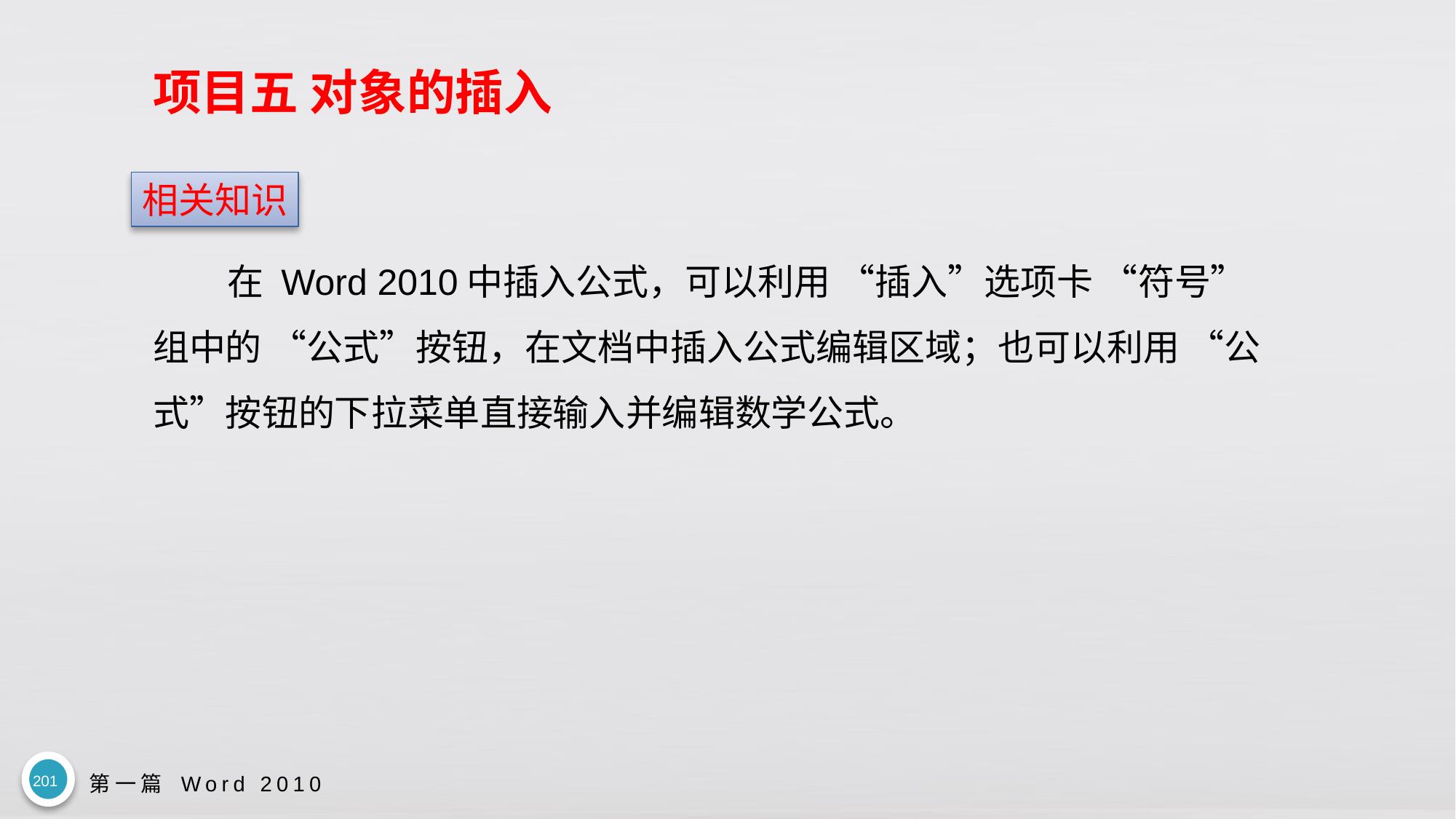

# 项目五 对象的插入
相关知识
在 Word 2010中插入公式，可以利用 “插入”选项卡 “符号”组中的 “公式”按钮，在文档中插入公式编辑区域；也可以利用 “公式”按钮的下拉菜单直接输入并编辑数学公式。
201